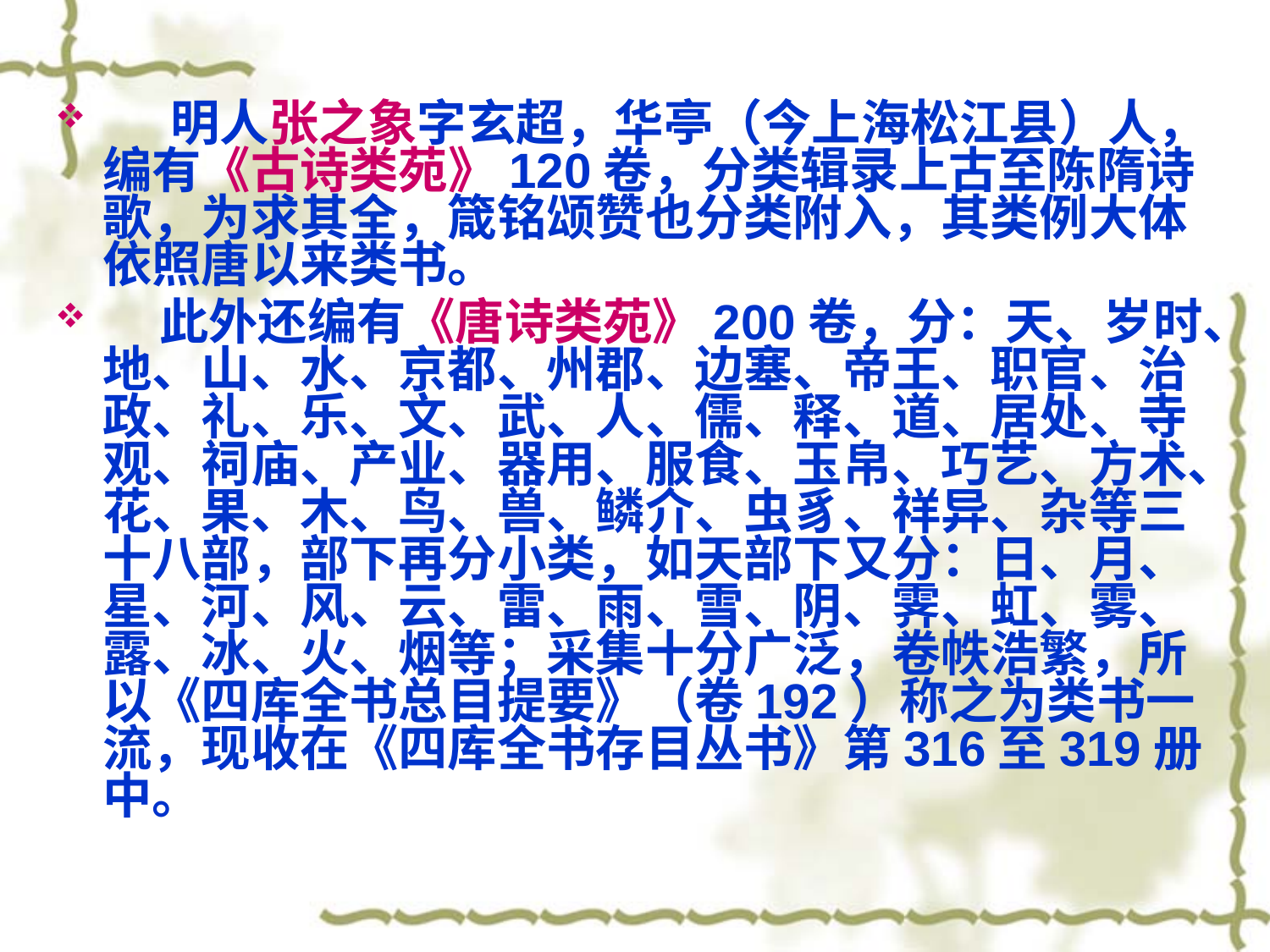

#
     明人张之象字玄超，华亭（今上海松江县）人，编有《古诗类苑》120卷，分类辑录上古至陈隋诗歌，为求其全，箴铭颂赞也分类附入，其类例大体依照唐以来类书。
    此外还编有《唐诗类苑》200卷，分：天、岁时、地、山、水、京都、州郡、边塞、帝王、职官、治政、礼、乐、文、武、人、儒、释、道、居处、寺观、祠庙、产业、器用、服食、玉帛、巧艺、方术、花、果、木、鸟、兽、鳞介、虫豸、祥异、杂等三十八部，部下再分小类，如天部下又分：日、月、星、河、风、云、雷、雨、雪、阴、霁、虹、雾、露、冰、火、烟等；采集十分广泛，卷帙浩繁，所以《四库全书总目提要》（卷192）称之为类书一流，现收在《四库全书存目丛书》第316至319册中。